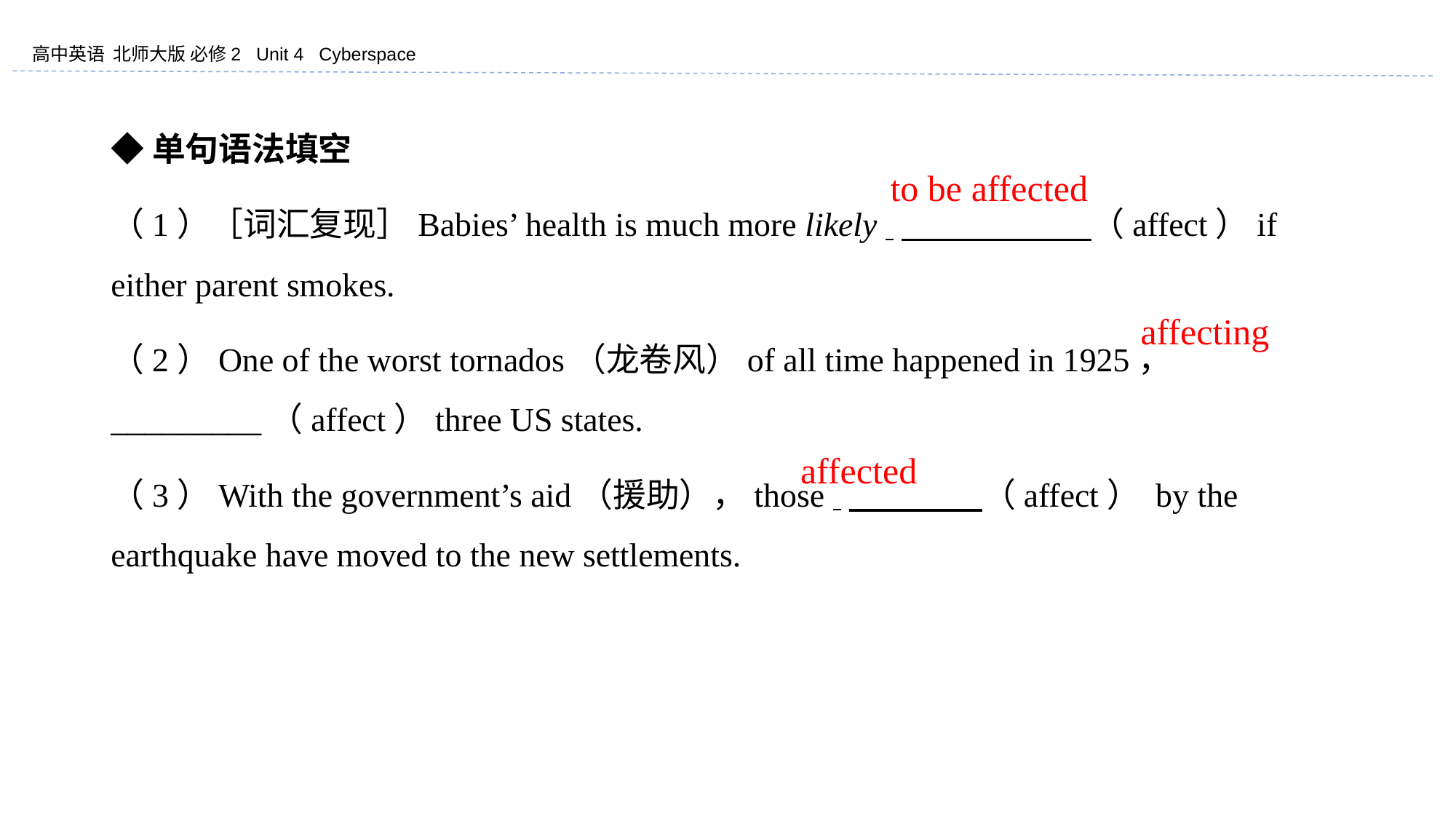

◆单句语法填空
（1）［词汇复现］Babies’ health is much more likely  　　　            （affect）if either parent smokes.
（2）One of the worst tornados（龙卷风）of all time happened in 1925， _________（affect）three US states.
（3）With the government’s aid（援助），those  　　　　（affect） by the earthquake have moved to the new settlements.
　 to be affected

　affecting

affected